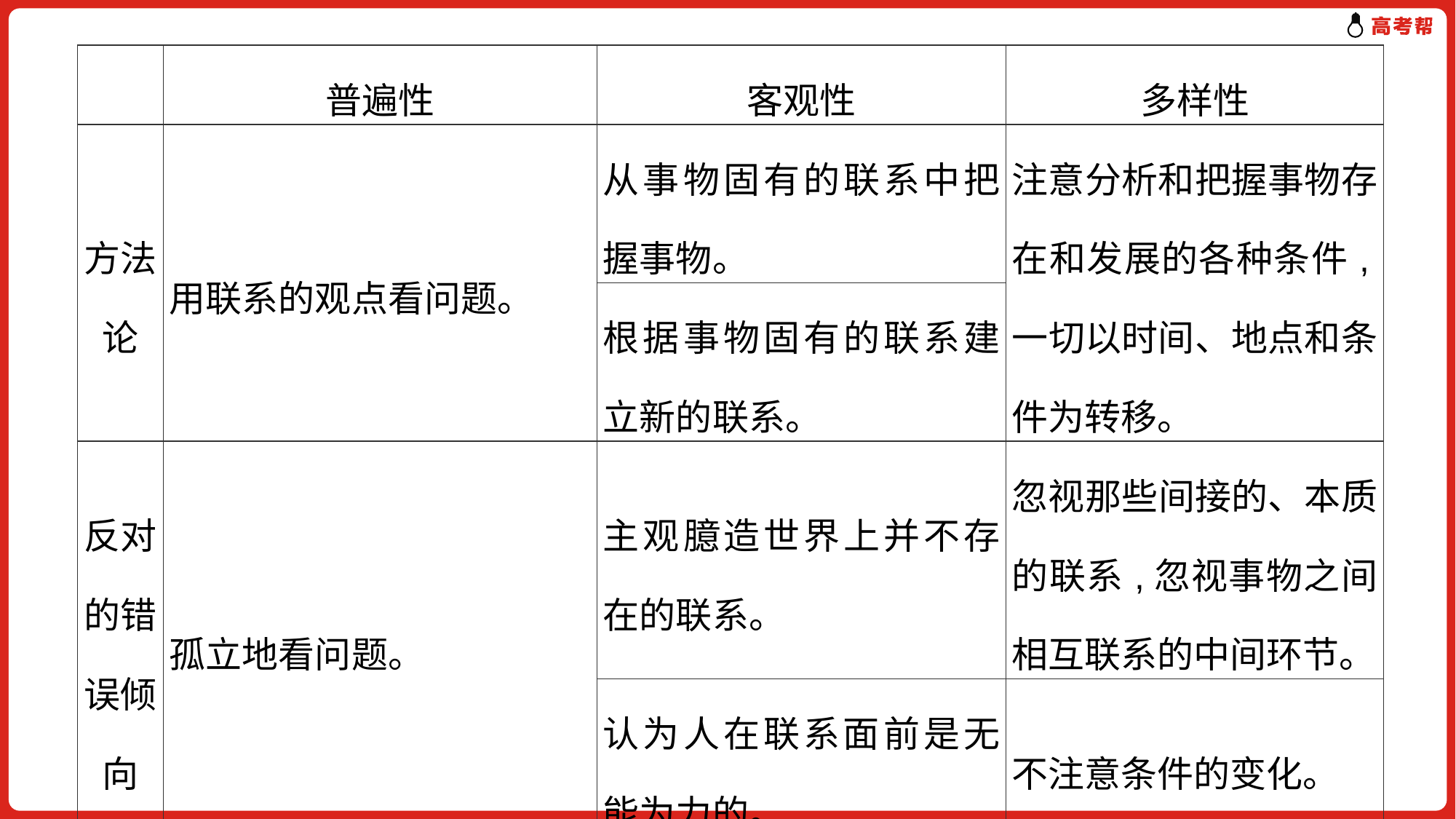

|  | 普遍性 | 客观性 | 多样性 |
| --- | --- | --- | --- |
| 方法论 | 用联系的观点看问题。 | 从事物固有的联系中把握事物。 | 注意分析和把握事物存在和发展的各种条件,一切以时间、地点和条件为转移。 |
|  |  | 根据事物固有的联系建立新的联系。 |  |
| 反对的错误倾向 | 孤立地看问题。 | 主观臆造世界上并不存在的联系。 | 忽视那些间接的、本质的联系,忽视事物之间相互联系的中间环节。 |
|  |  | 认为人在联系面前是无能为力的。 | 不注意条件的变化。 |
| 强调 | 不存在孤立的事物。 | 联系不以人的意志为转移。 | 联系具有不同的形式。 |